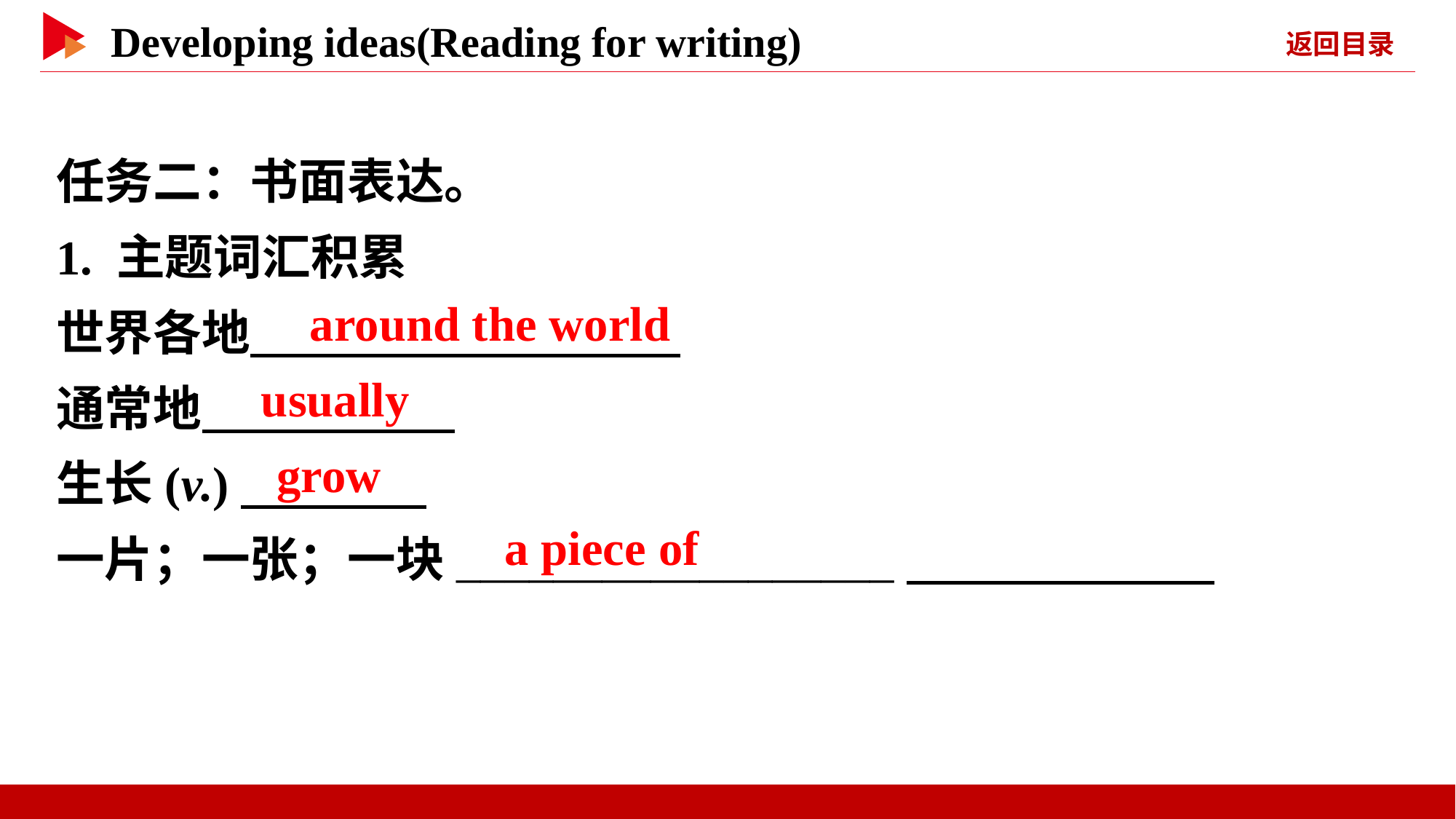

任务二：书面表达。
1. 主题词汇积累
世界各地
通常地
生长(v.)
一片；一张；一块__________________
　around the world
　usually
　grow
　a piece of